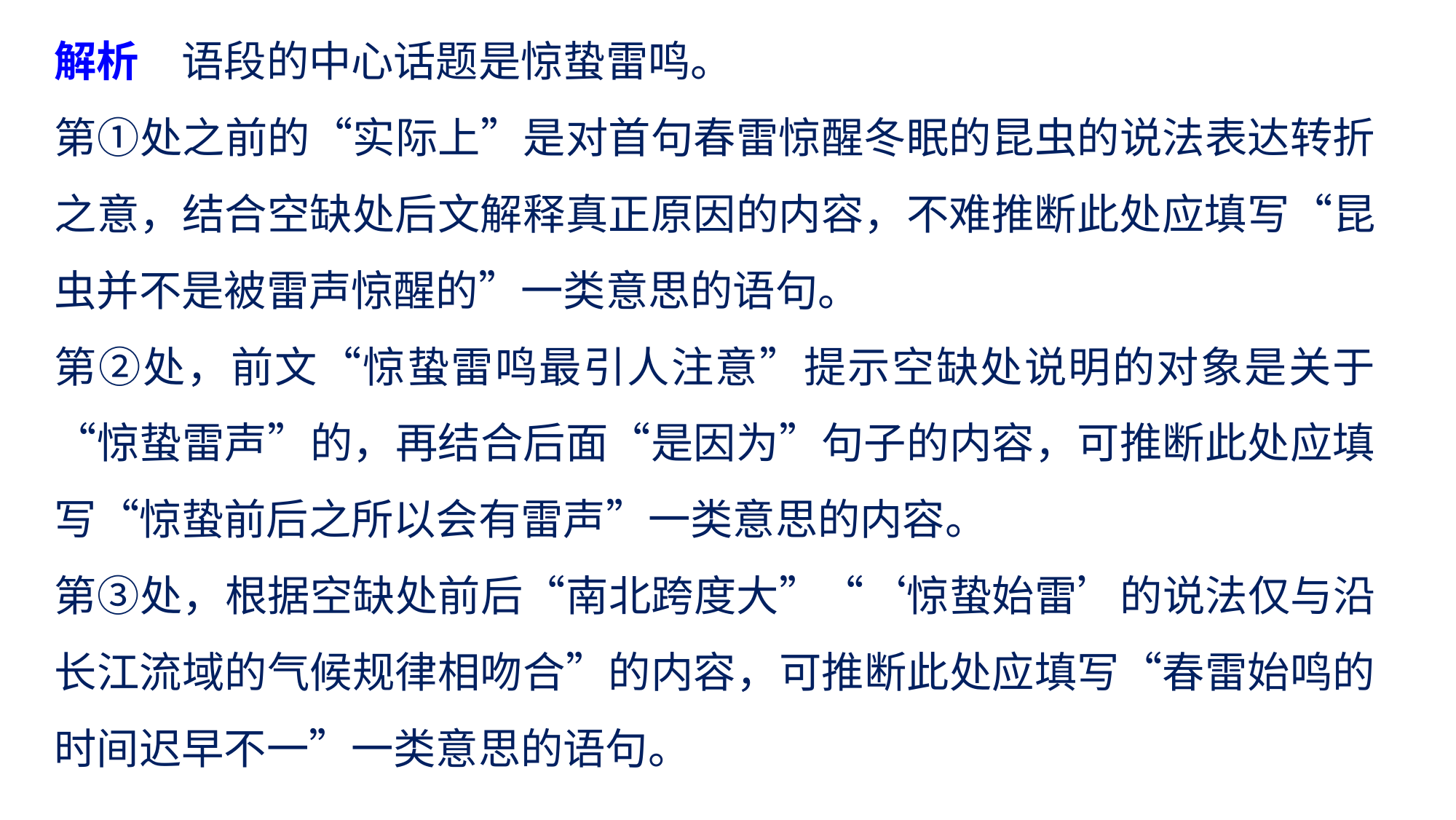

解析　语段的中心话题是惊蛰雷鸣。
第①处之前的“实际上”是对首句春雷惊醒冬眠的昆虫的说法表达转折之意，结合空缺处后文解释真正原因的内容，不难推断此处应填写“昆虫并不是被雷声惊醒的”一类意思的语句。
第②处，前文“惊蛰雷鸣最引人注意”提示空缺处说明的对象是关于“惊蛰雷声”的，再结合后面“是因为”句子的内容，可推断此处应填写“惊蛰前后之所以会有雷声”一类意思的内容。
第③处，根据空缺处前后“南北跨度大”“‘惊蛰始雷’的说法仅与沿长江流域的气候规律相吻合”的内容，可推断此处应填写“春雷始鸣的时间迟早不一”一类意思的语句。